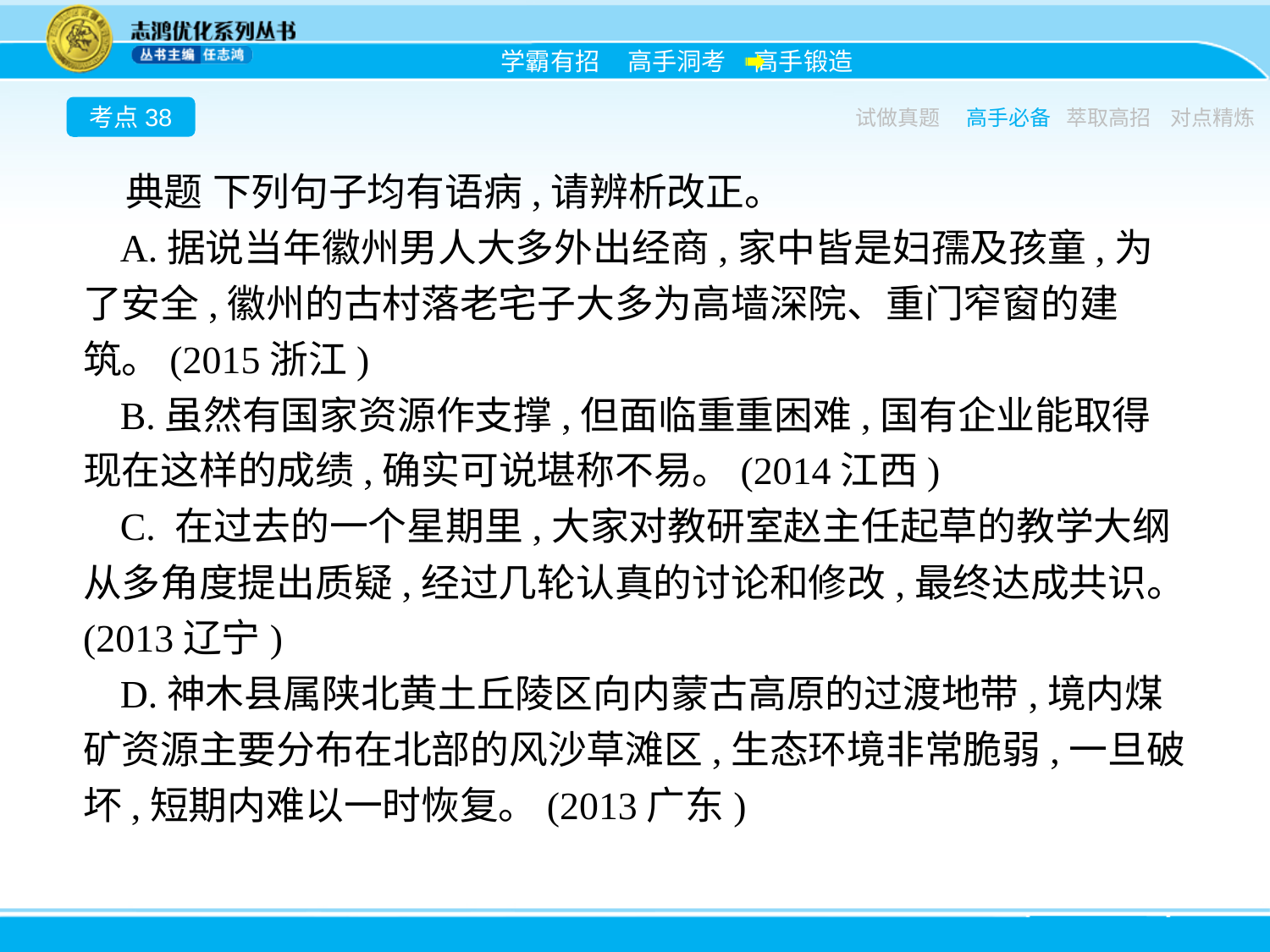

考点38
试做真题
高手必备
萃取高招
对点精炼
典题 下列句子均有语病,请辨析改正。
A.据说当年徽州男人大多外出经商,家中皆是妇孺及孩童,为了安全,徽州的古村落老宅子大多为高墙深院、重门窄窗的建筑。(2015浙江)
B.虽然有国家资源作支撑,但面临重重困难,国有企业能取得现在这样的成绩,确实可说堪称不易。(2014江西)
C. 在过去的一个星期里,大家对教研室赵主任起草的教学大纲从多角度提出质疑,经过几轮认真的讨论和修改,最终达成共识。(2013辽宁)
D.神木县属陕北黄土丘陵区向内蒙古高原的过渡地带,境内煤矿资源主要分布在北部的风沙草滩区,生态环境非常脆弱,一旦破坏,短期内难以一时恢复。(2013广东)